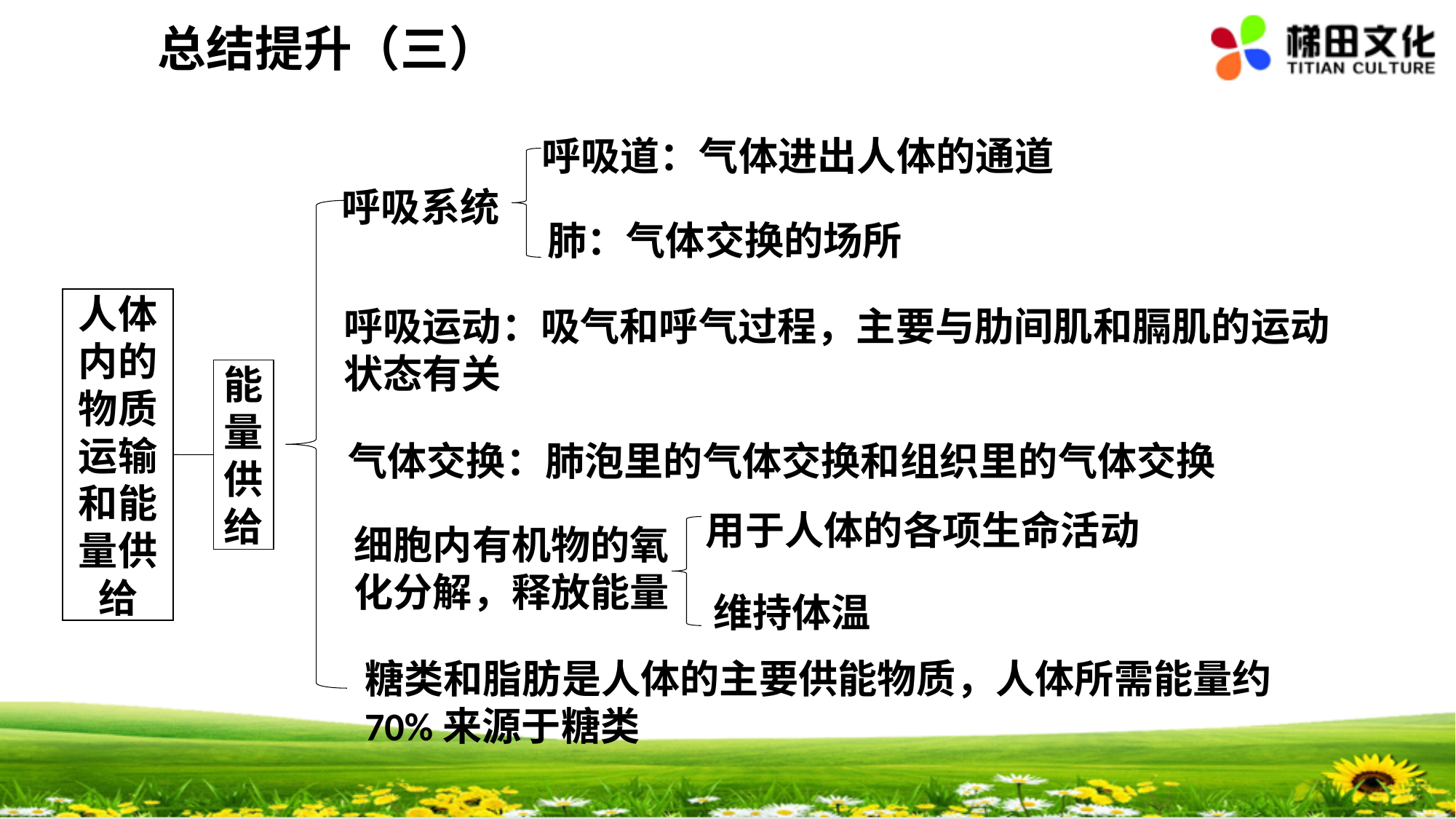

总结提升（三）
呼吸道：气体进出人体的通道

呼吸系统

肺：气体交换的场所
人体内的物质运输和能量供给
呼吸运动：吸气和呼气过程，主要与肋间肌和膈肌的运动状态有关

能量供给
气体交换：肺泡里的气体交换和组织里的气体交换

用于人体的各项生命活动
细胞内有机物的氧化分解，释放能量

维持体温
糖类和脂肪是人体的主要供能物质，人体所需能量约70%来源于糖类